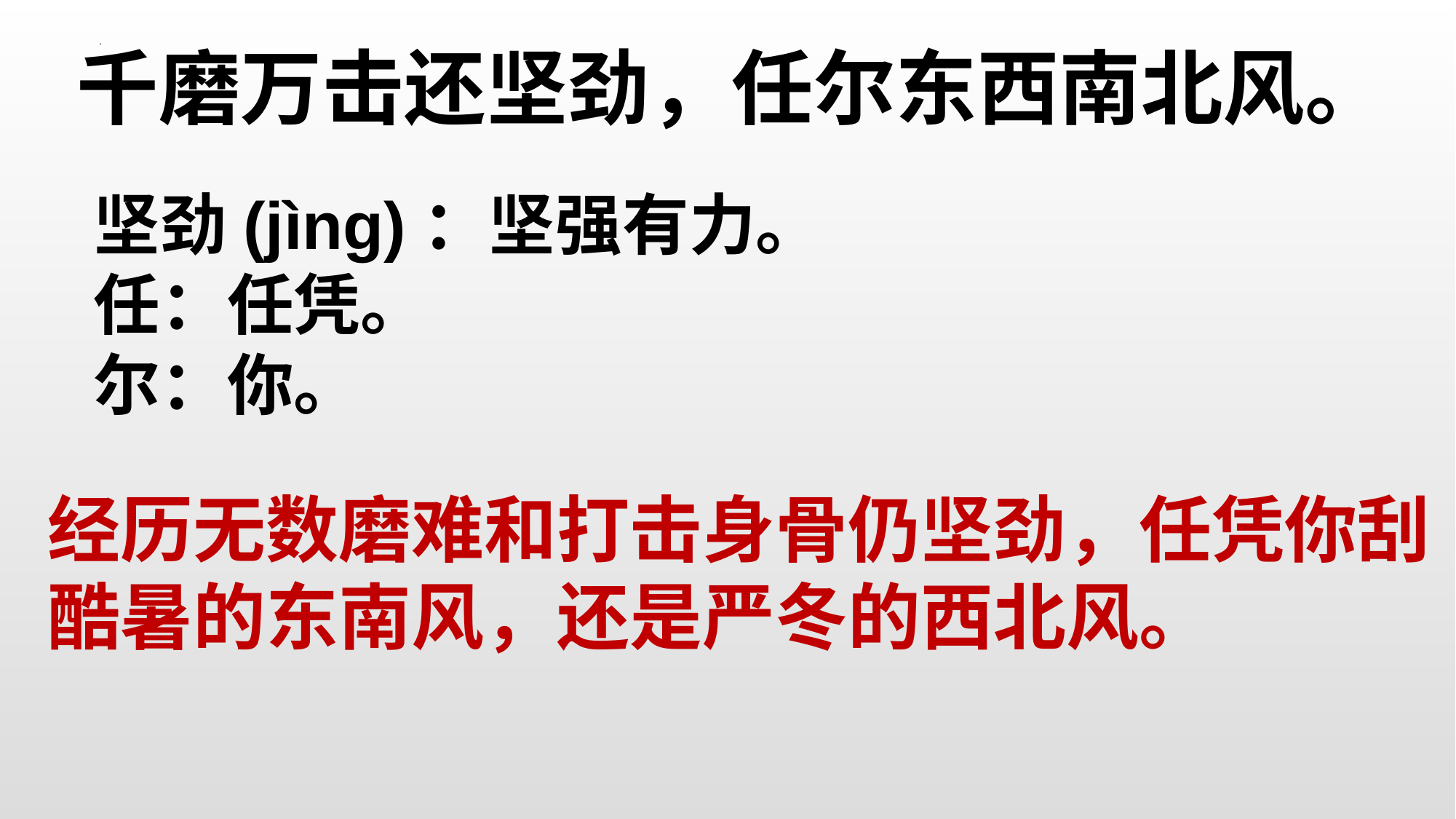

千磨万击还坚劲，任尔东西南北风。
坚劲(jìnɡ)：坚强有力。
任：任凭。
尔：你。
经历无数磨难和打击身骨仍坚劲，任凭你刮酷暑的东南风，还是严冬的西北风。